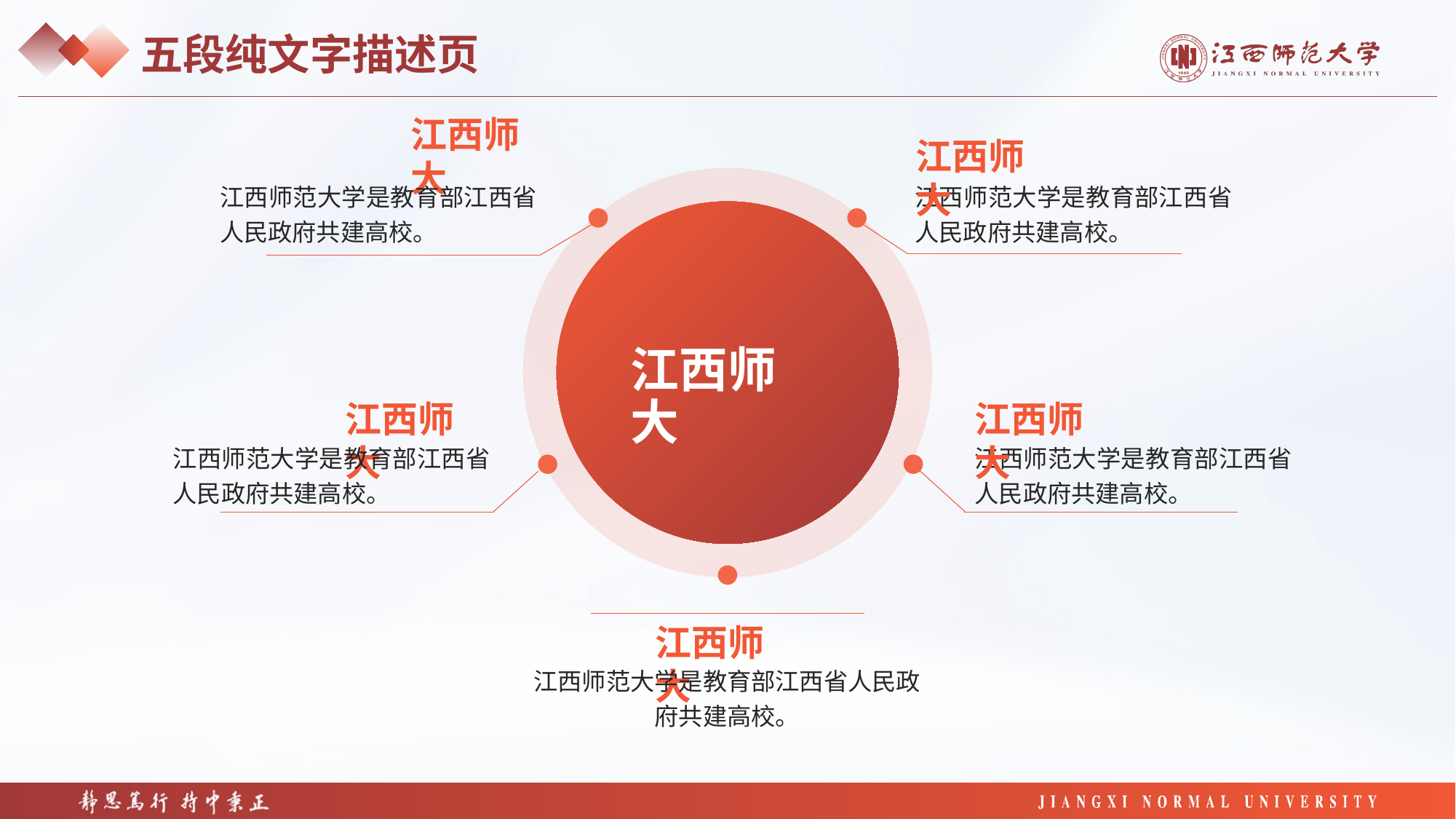

五段纯文字描述页
江西师大
江西师大
江西师范大学是教育部江西省人民政府共建高校。
江西师范大学是教育部江西省人民政府共建高校。
江西师大
江西师大
江西师大
江西师范大学是教育部江西省人民政府共建高校。
江西师范大学是教育部江西省人民政府共建高校。
江西师大
江西师范大学是教育部江西省人民政府共建高校。